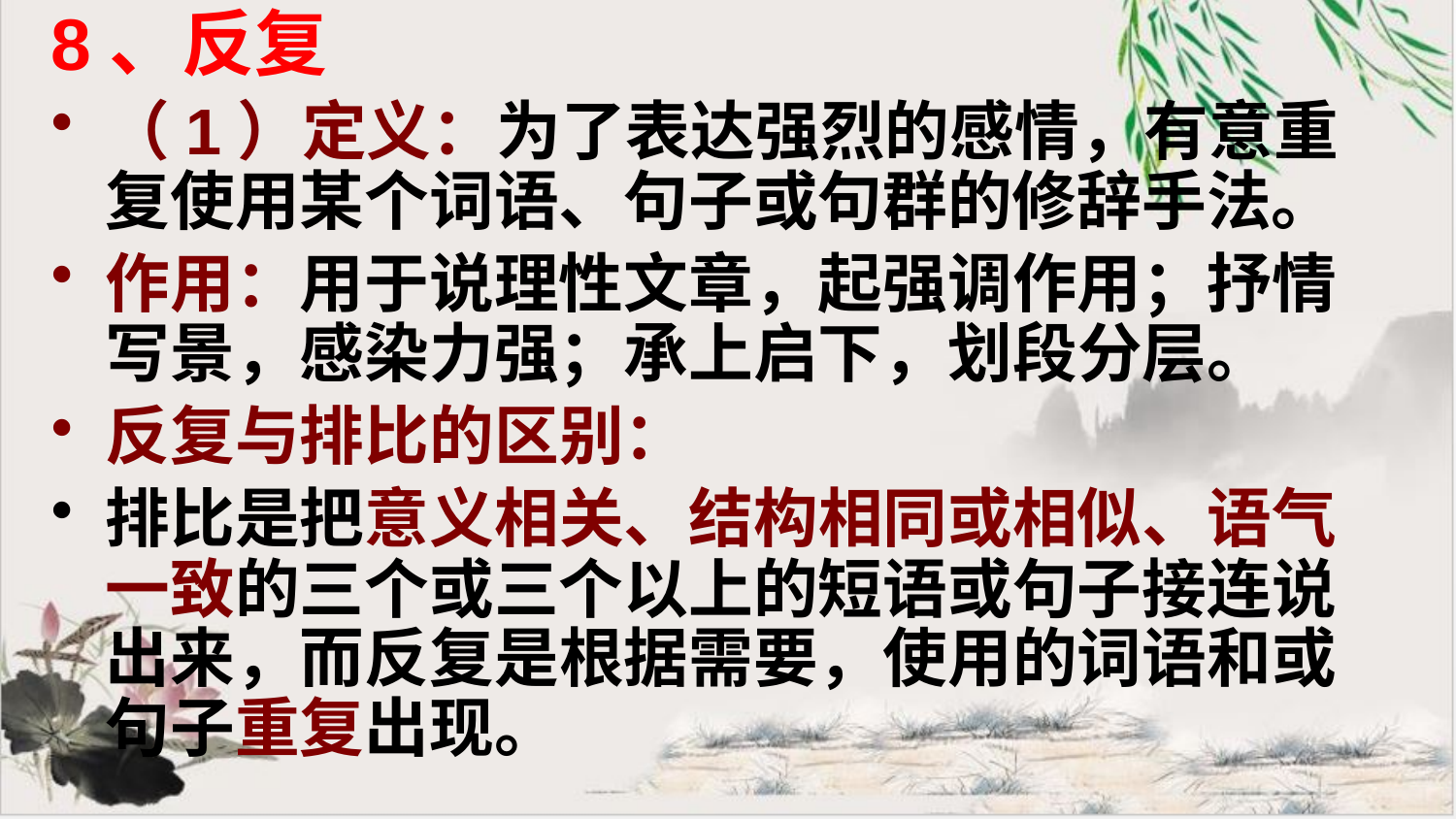

8、反复
（1）定义：为了表达强烈的感情，有意重复使用某个词语、句子或句群的修辞手法。
作用：用于说理性文章，起强调作用；抒情写景，感染力强；承上启下，划段分层。
反复与排比的区别：
排比是把意义相关、结构相同或相似、语气一致的三个或三个以上的短语或句子接连说出来，而反复是根据需要，使用的词语和或句子重复出现。